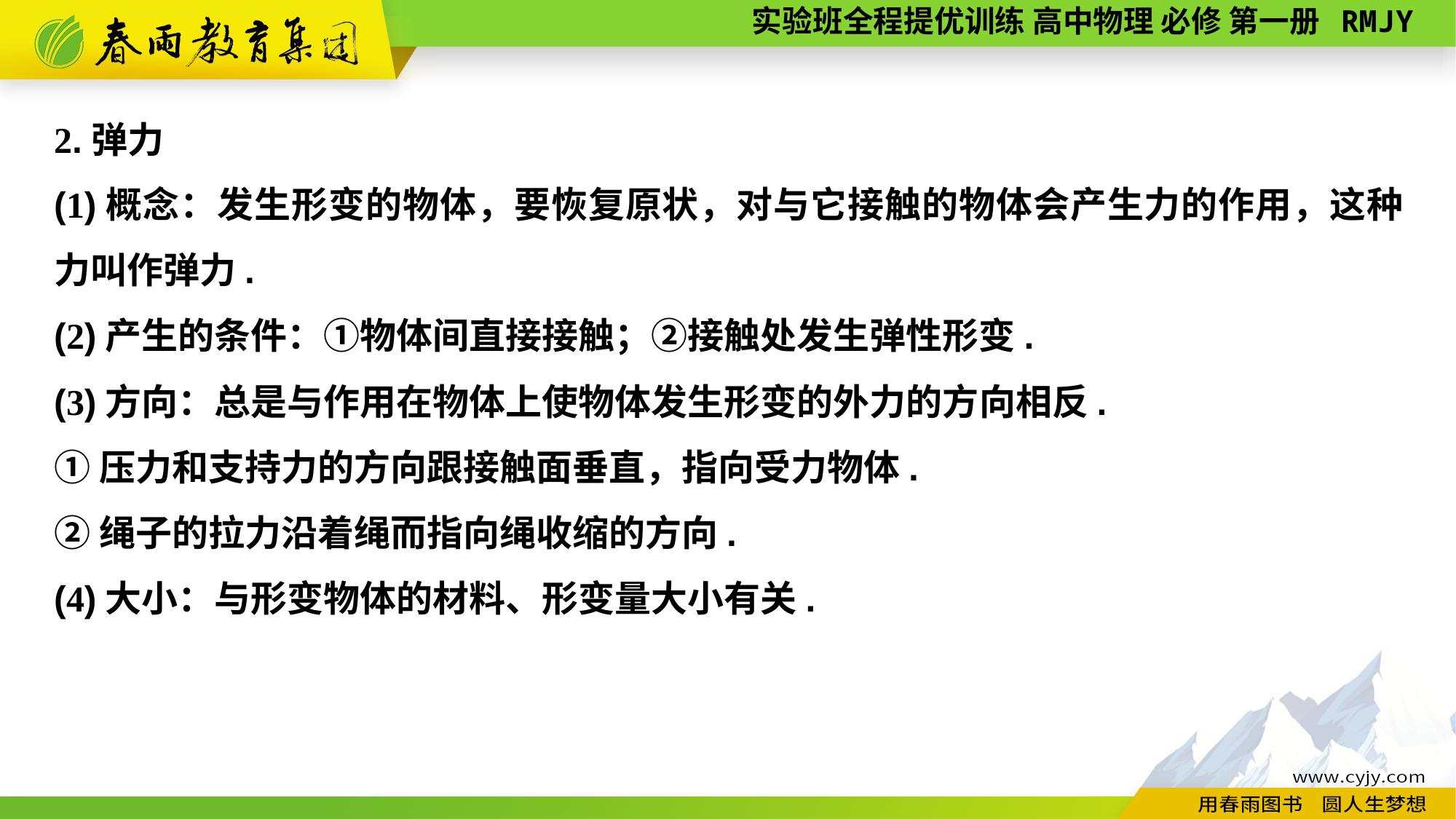

2.弹力
(1)概念：发生形变的物体，要恢复原状，对与它接触的物体会产生力的作用，这种力叫作弹力.
(2)产生的条件：①物体间直接接触；②接触处发生弹性形变.
(3)方向：总是与作用在物体上使物体发生形变的外力的方向相反.
①压力和支持力的方向跟接触面垂直，指向受力物体.
②绳子的拉力沿着绳而指向绳收缩的方向.
(4)大小：与形变物体的材料、形变量大小有关.